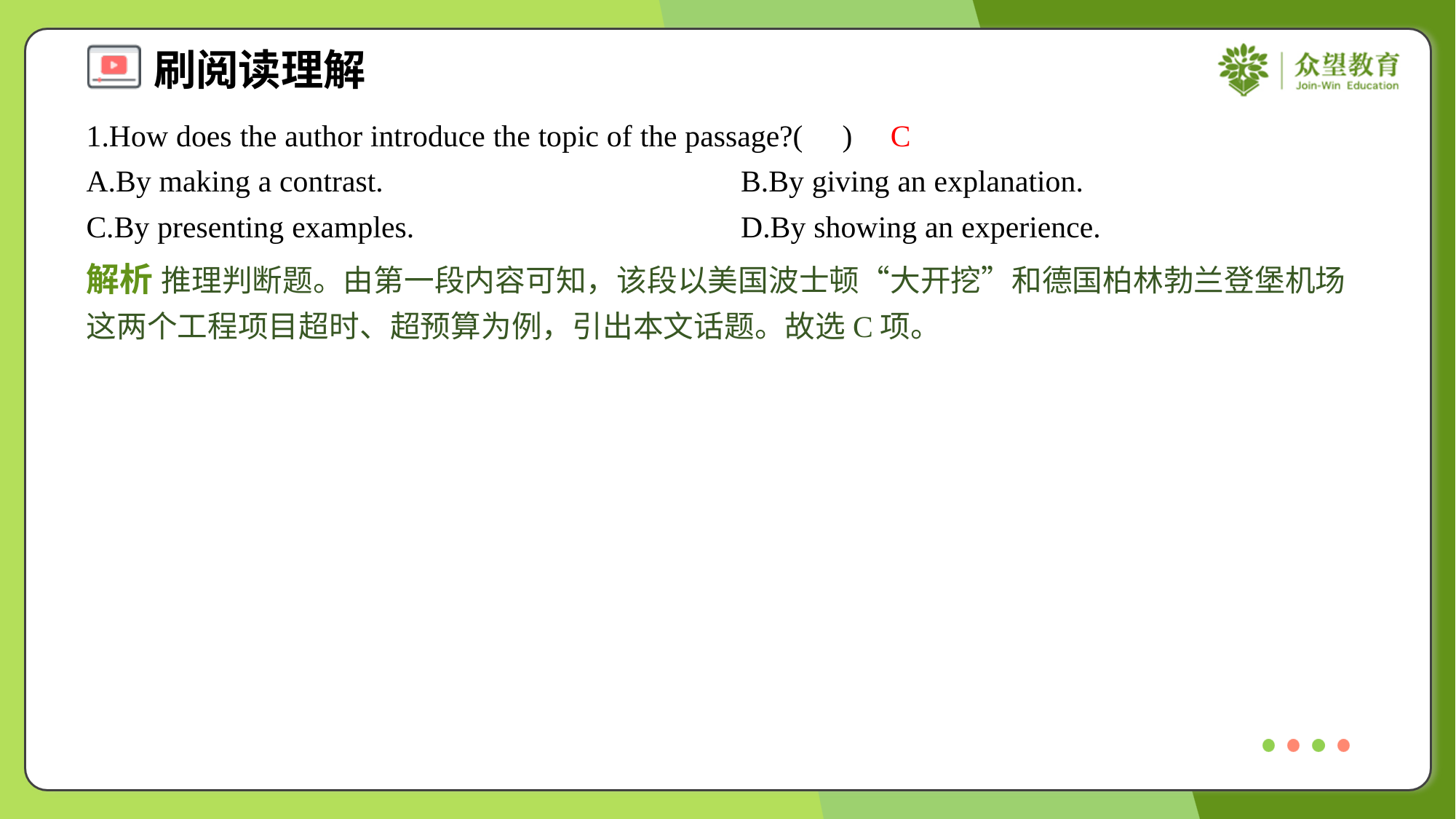

1.How does the author introduce the topic of the passage?(     )
C
A.By making a contrast.	B.By giving an explanation.
C.By presenting examples.	D.By showing an experience.
解析 推理判断题。由第一段内容可知，该段以美国波士顿“大开挖”和德国柏林勃兰登堡机场这两个工程项目超时、超预算为例，引出本文话题。故选C项。